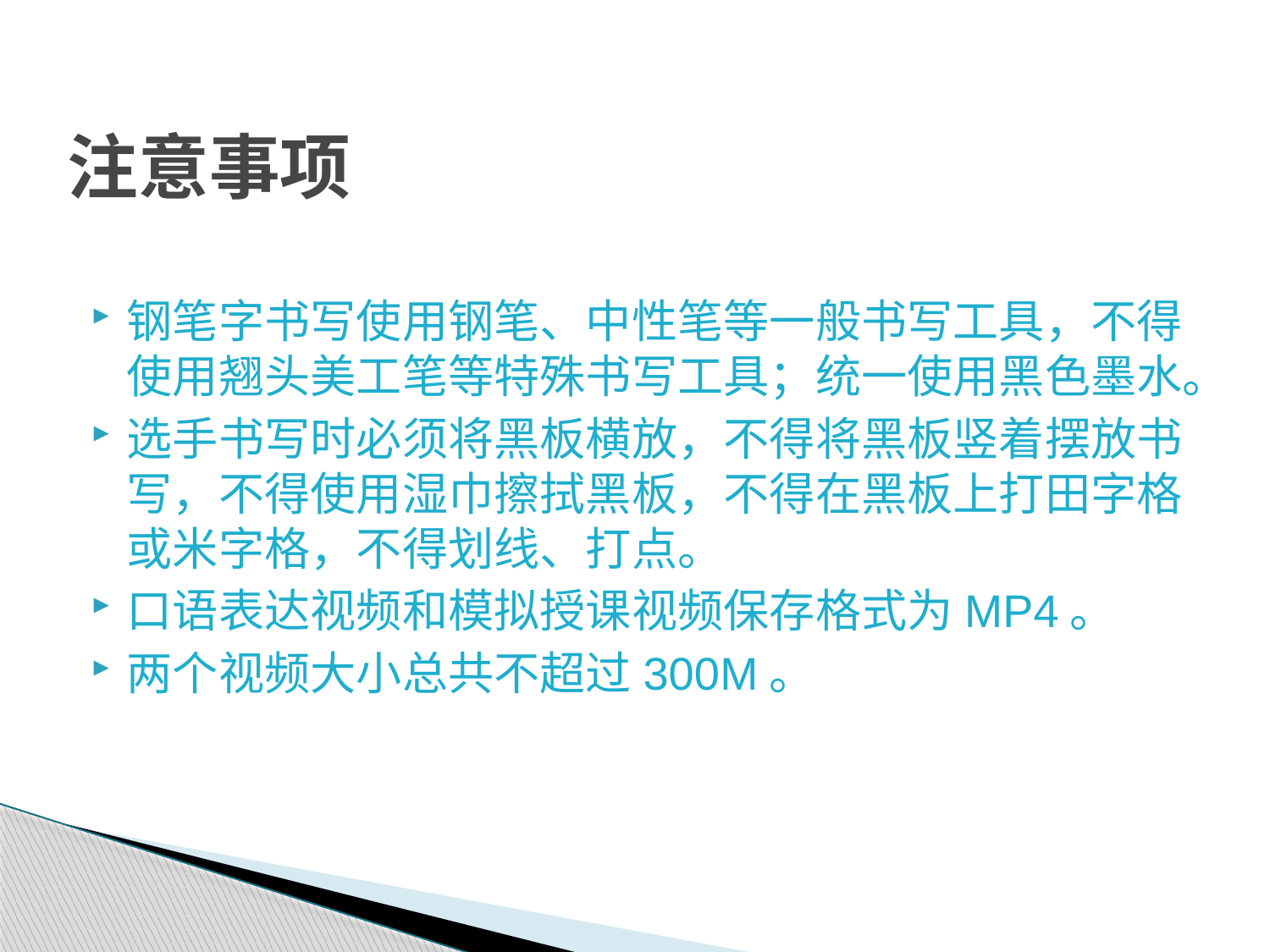

# 注意事项
钢笔字书写使用钢笔、中性笔等一般书写工具，不得使用翘头美工笔等特殊书写工具；统一使用黑色墨水。
选手书写时必须将黑板横放，不得将黑板竖着摆放书写，不得使用湿巾擦拭黑板，不得在黑板上打田字格或米字格，不得划线、打点。
口语表达视频和模拟授课视频保存格式为MP4。
两个视频大小总共不超过300M。